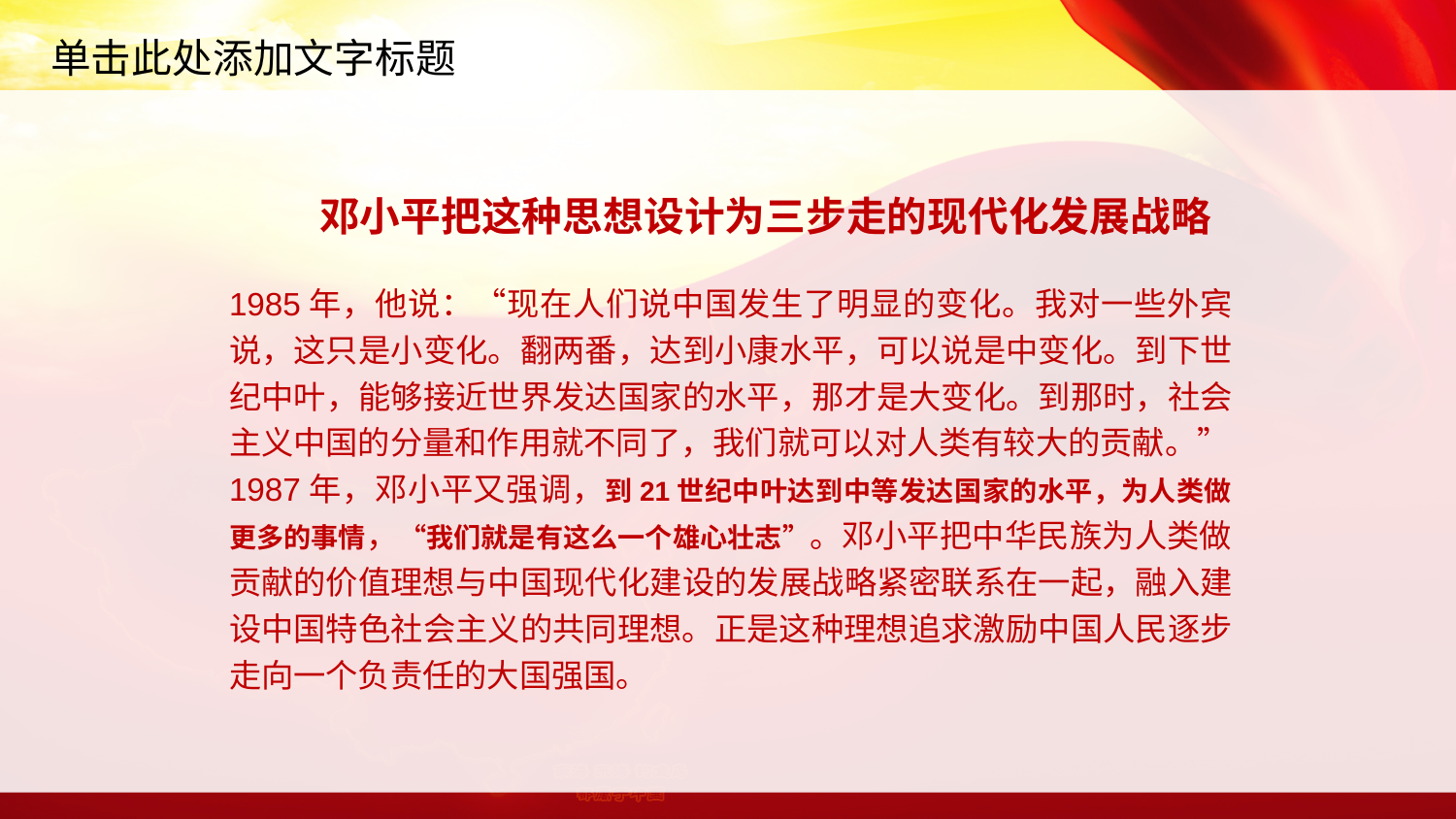

邓小平把这种思想设计为三步走的现代化发展战略
1985年，他说：“现在人们说中国发生了明显的变化。我对一些外宾说，这只是小变化。翻两番，达到小康水平，可以说是中变化。到下世纪中叶，能够接近世界发达国家的水平，那才是大变化。到那时，社会主义中国的分量和作用就不同了，我们就可以对人类有较大的贡献。”1987年，邓小平又强调，到21世纪中叶达到中等发达国家的水平，为人类做更多的事情，“我们就是有这么一个雄心壮志”。邓小平把中华民族为人类做贡献的价值理想与中国现代化建设的发展战略紧密联系在一起，融入建设中国特色社会主义的共同理想。正是这种理想追求激励中国人民逐步走向一个负责任的大国强国。